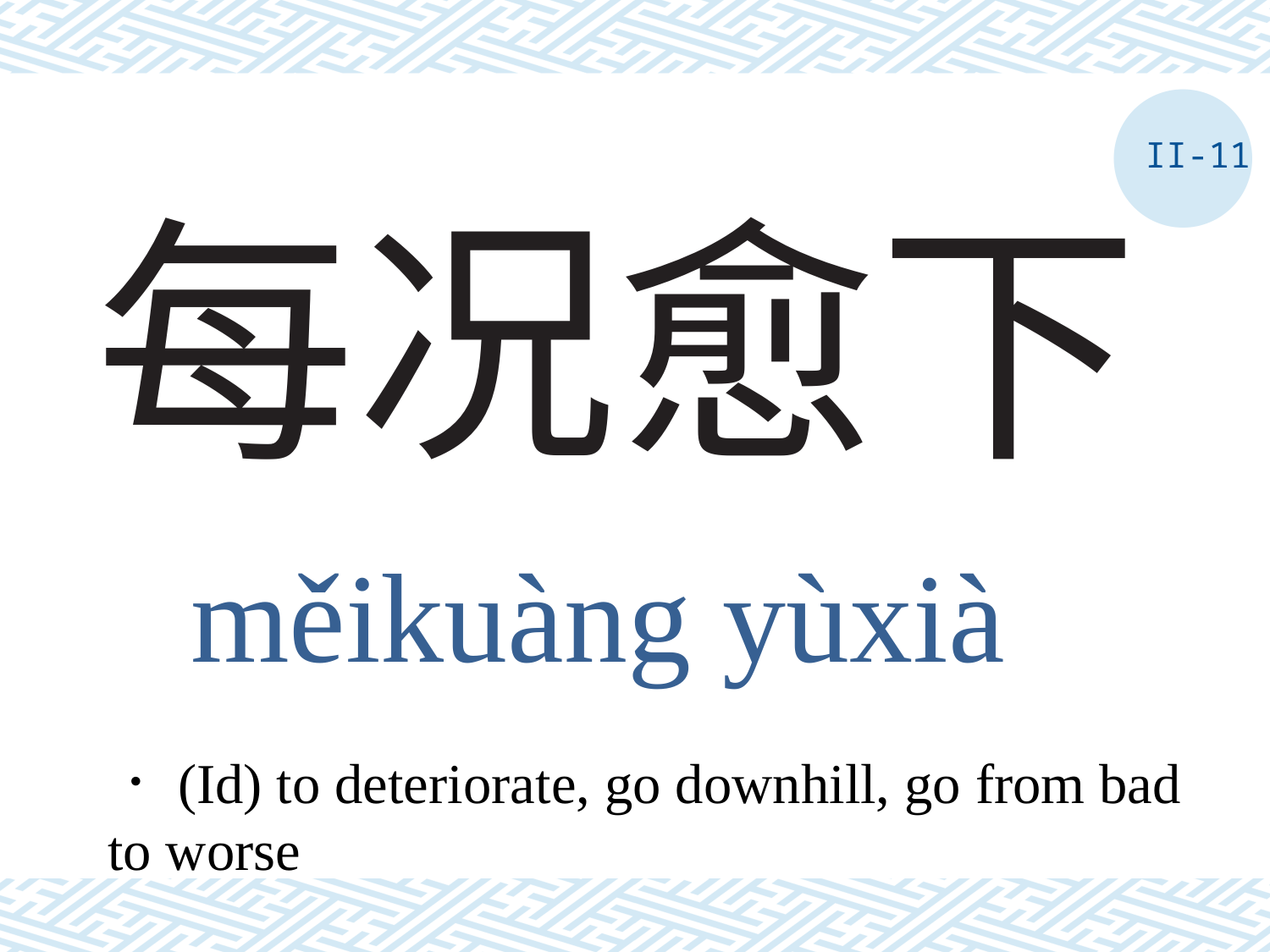

II-11

# 每况愈下
měikuàng yùxià
．(Id) to deteriorate, go downhill, go from bad to worse